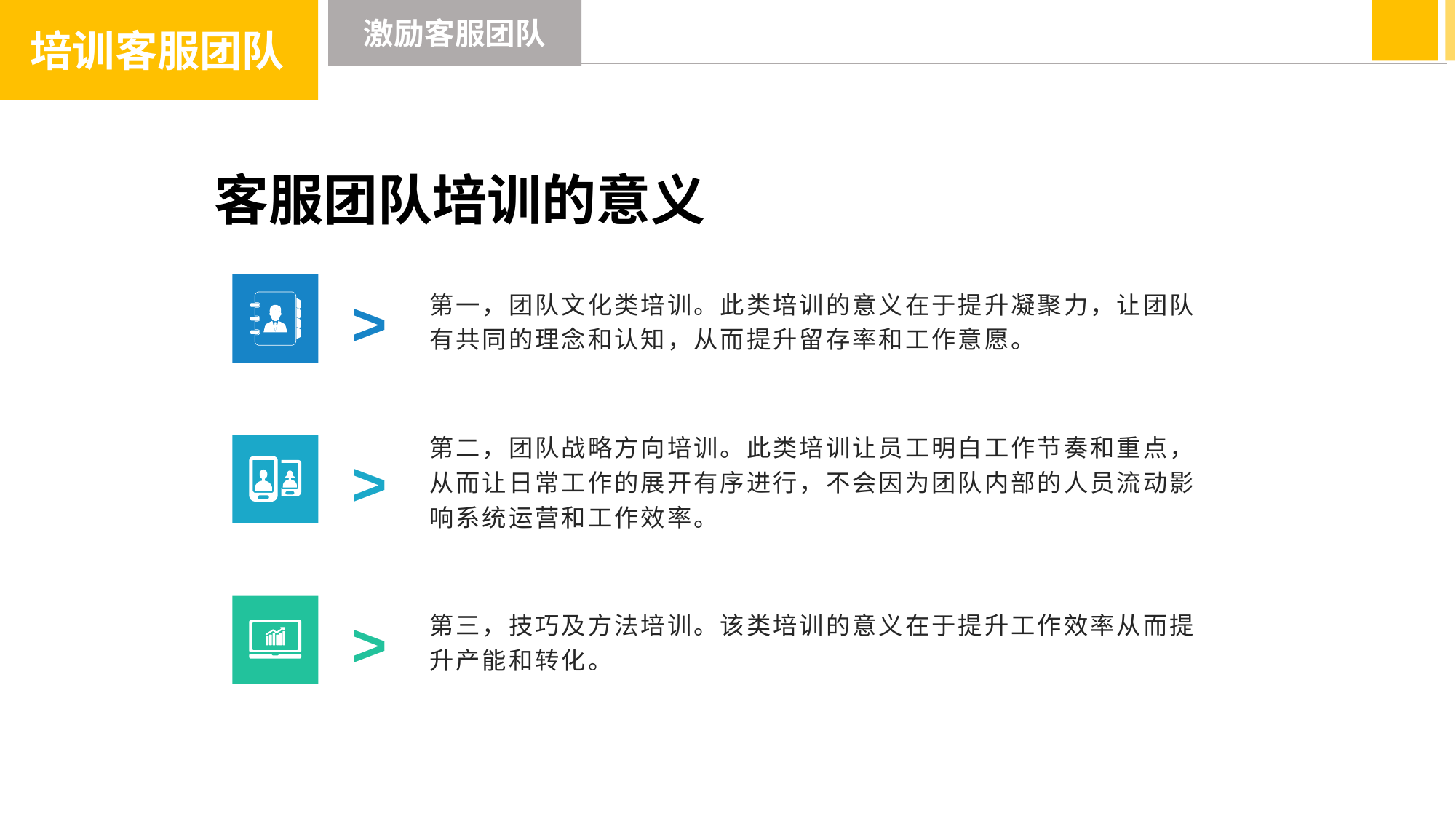

培训客服团队
激励客服团队

客服团队培训的意义
第一，团队文化类培训。此类培训的意义在于提升凝聚力，让团队有共同的理念和认知，从而提升留存率和工作意愿。

>

第二，团队战略方向培训。此类培训让员工明白工作节奏和重点，从而让日常工作的展开有序进行，不会因为团队内部的人员流动影响系统运营和工作效率。

>

第三，技巧及方法培训。该类培训的意义在于提升工作效率从而提升产能和转化。

>